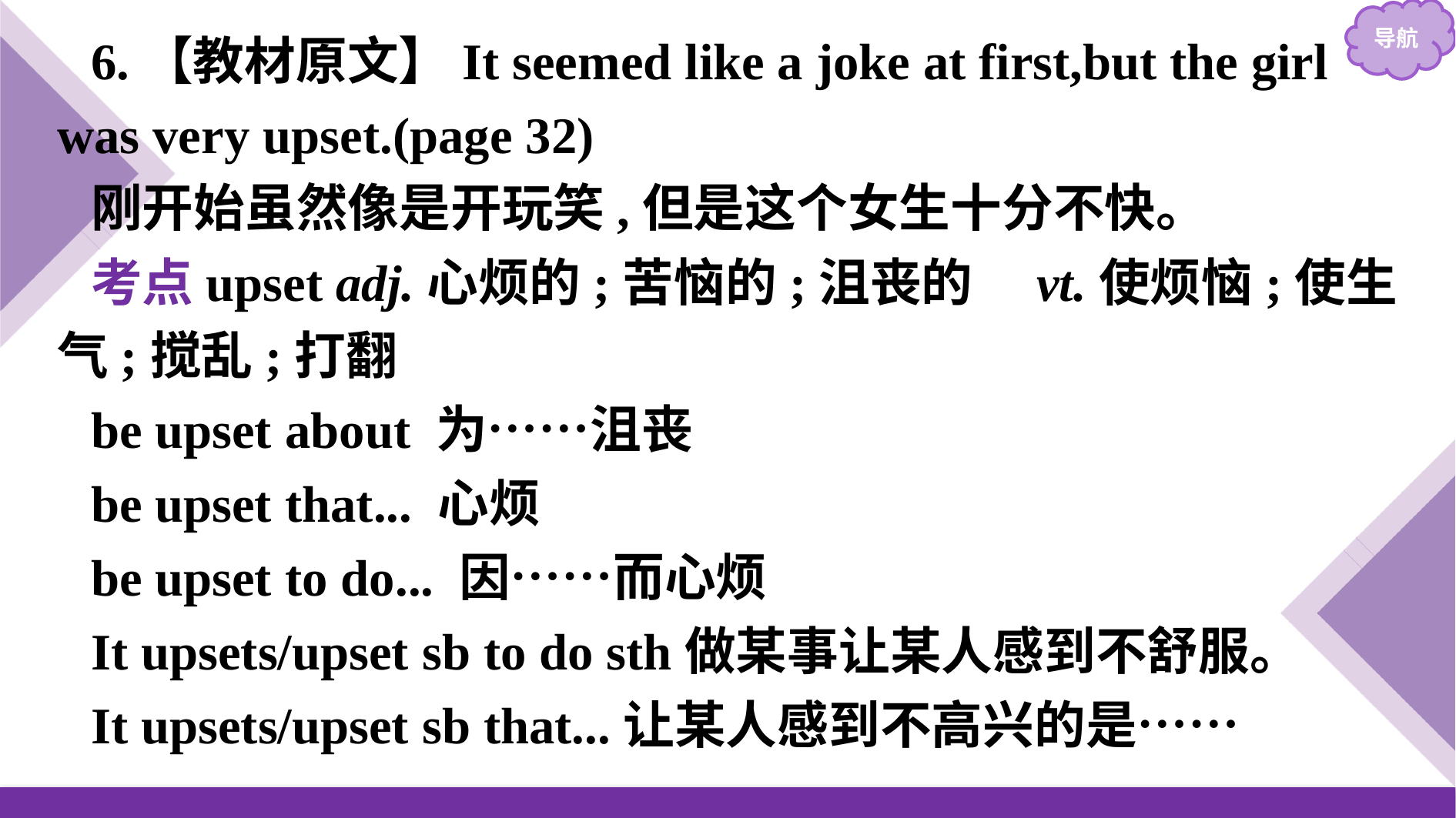

6.【教材原文】It seemed like a joke at first,but the girl was very upset.(page 32)
刚开始虽然像是开玩笑,但是这个女生十分不快。
考点upset adj.心烦的;苦恼的;沮丧的　vt.使烦恼;使生气;搅乱;打翻
be upset about 为……沮丧
be upset that... 心烦
be upset to do... 因……而心烦
It upsets/upset sb to do sth做某事让某人感到不舒服。
It upsets/upset sb that...让某人感到不高兴的是……